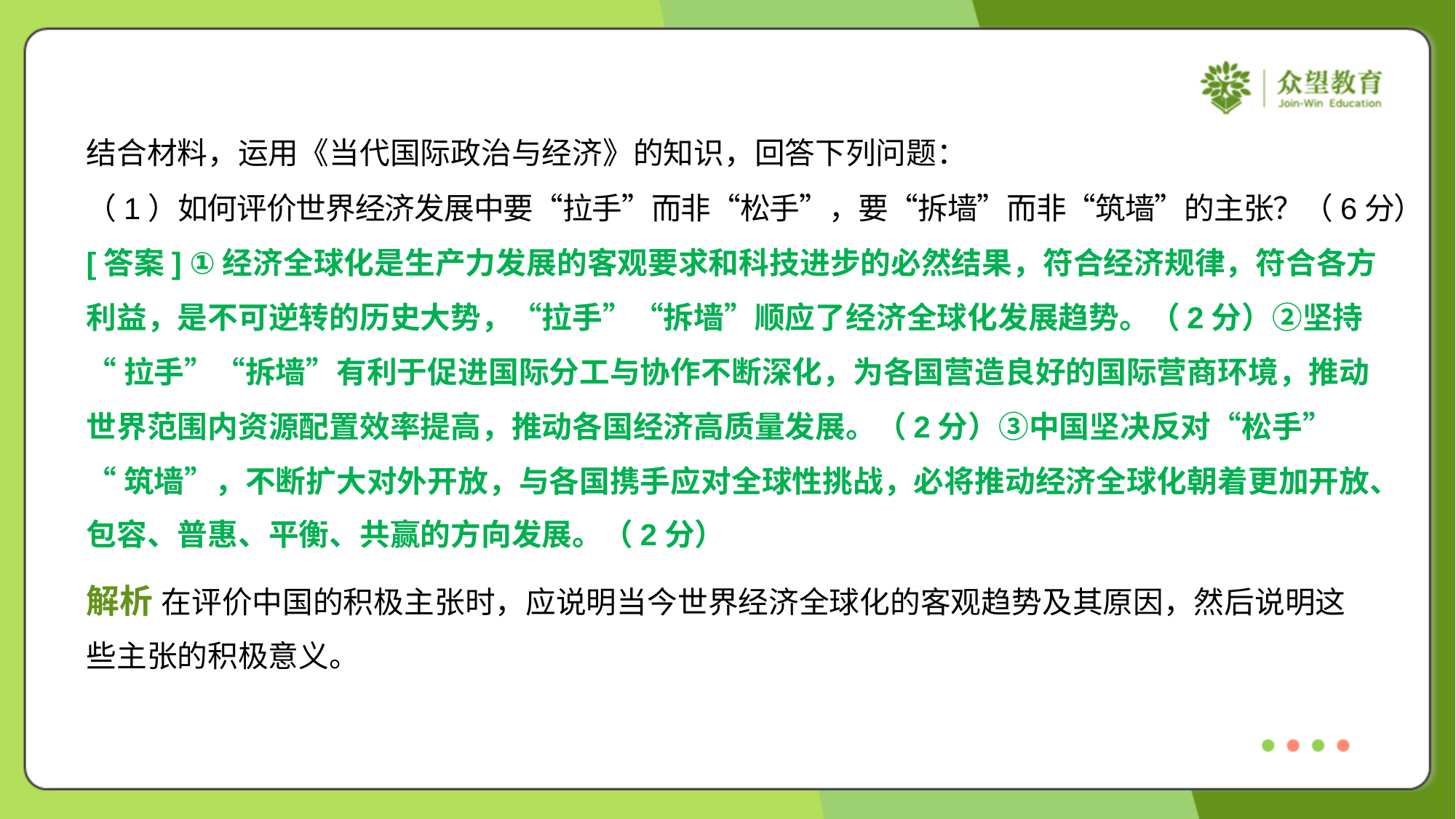

结合材料，运用《当代国际政治与经济》的知识，回答下列问题：
（1）如何评价世界经济发展中要“拉手”而非“松手”，要“拆墙”而非“筑墙”的主张？（6分）
[答案] ①经济全球化是生产力发展的客观要求和科技进步的必然结果，符合经济规律，符合各方
利益，是不可逆转的历史大势，“拉手”“拆墙”顺应了经济全球化发展趋势。（2分）②坚持
“拉手”“拆墙”有利于促进国际分工与协作不断深化，为各国营造良好的国际营商环境，推动
世界范围内资源配置效率提高，推动各国经济高质量发展。（2分）③中国坚决反对“松手”
“筑墙”，不断扩大对外开放，与各国携手应对全球性挑战，必将推动经济全球化朝着更加开放、
包容、普惠、平衡、共赢的方向发展。（2分）
解析 在评价中国的积极主张时，应说明当今世界经济全球化的客观趋势及其原因，然后说明这
些主张的积极意义。